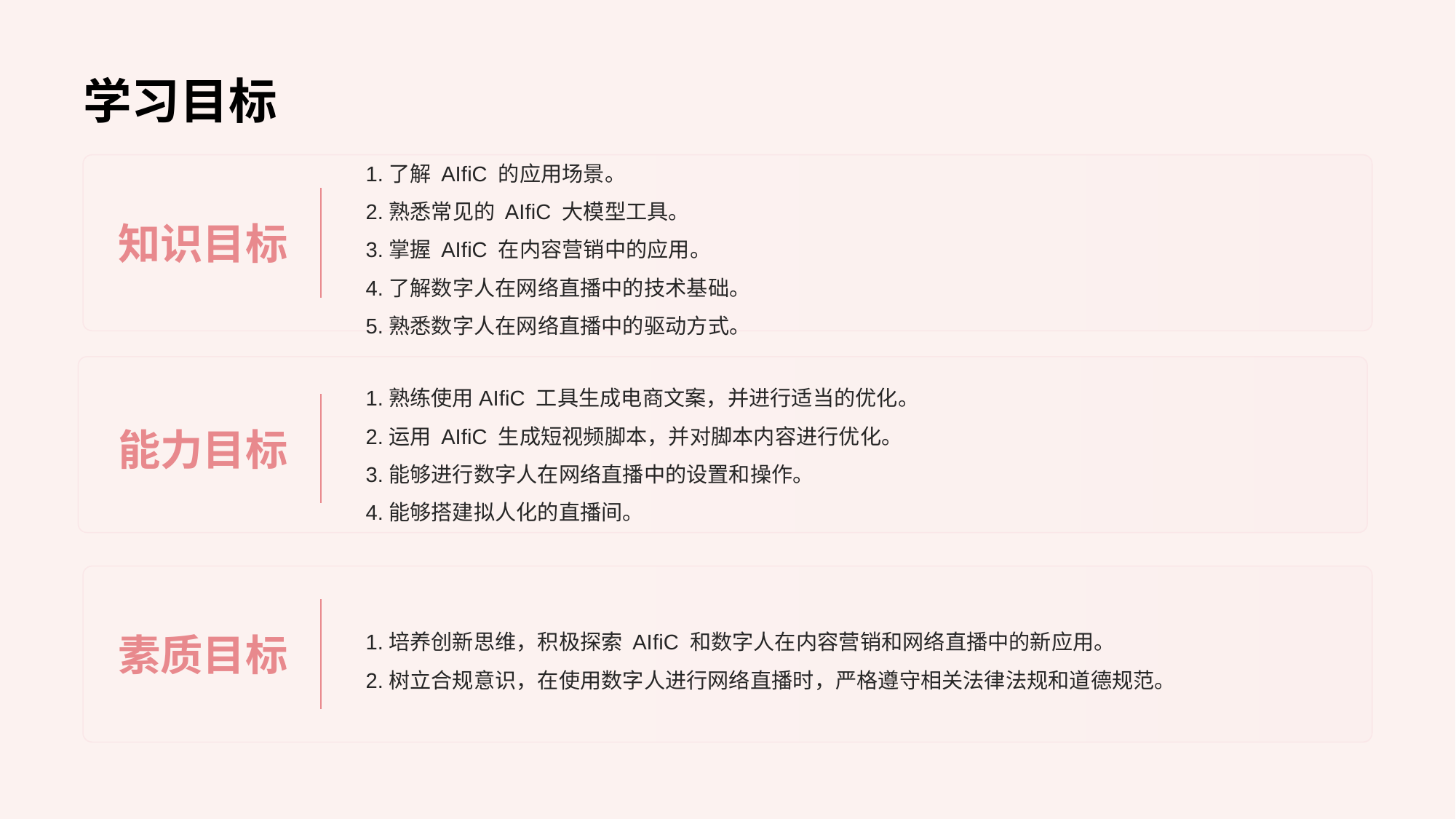

# 学习目标

知识目标
1.了解 AIfiC 的应用场景。
2.熟悉常见的 AIfiC 大模型工具。
3.掌握 AIfiC 在内容营销中的应用。
4.了解数字人在网络直播中的技术基础。
5.熟悉数字人在网络直播中的驱动方式。

能力目标
1.熟练使用AIfiC 工具生成电商文案，并进行适当的优化。
2.运用 AIfiC 生成短视频脚本，并对脚本内容进行优化。
3.能够进行数字人在网络直播中的设置和操作。
4.能够搭建拟人化的直播间。
素质目标

1.培养创新思维，积极探索 AIfiC 和数字人在内容营销和网络直播中的新应用。
2.树立合规意识，在使用数字人进行网络直播时，严格遵守相关法律法规和道德规范。